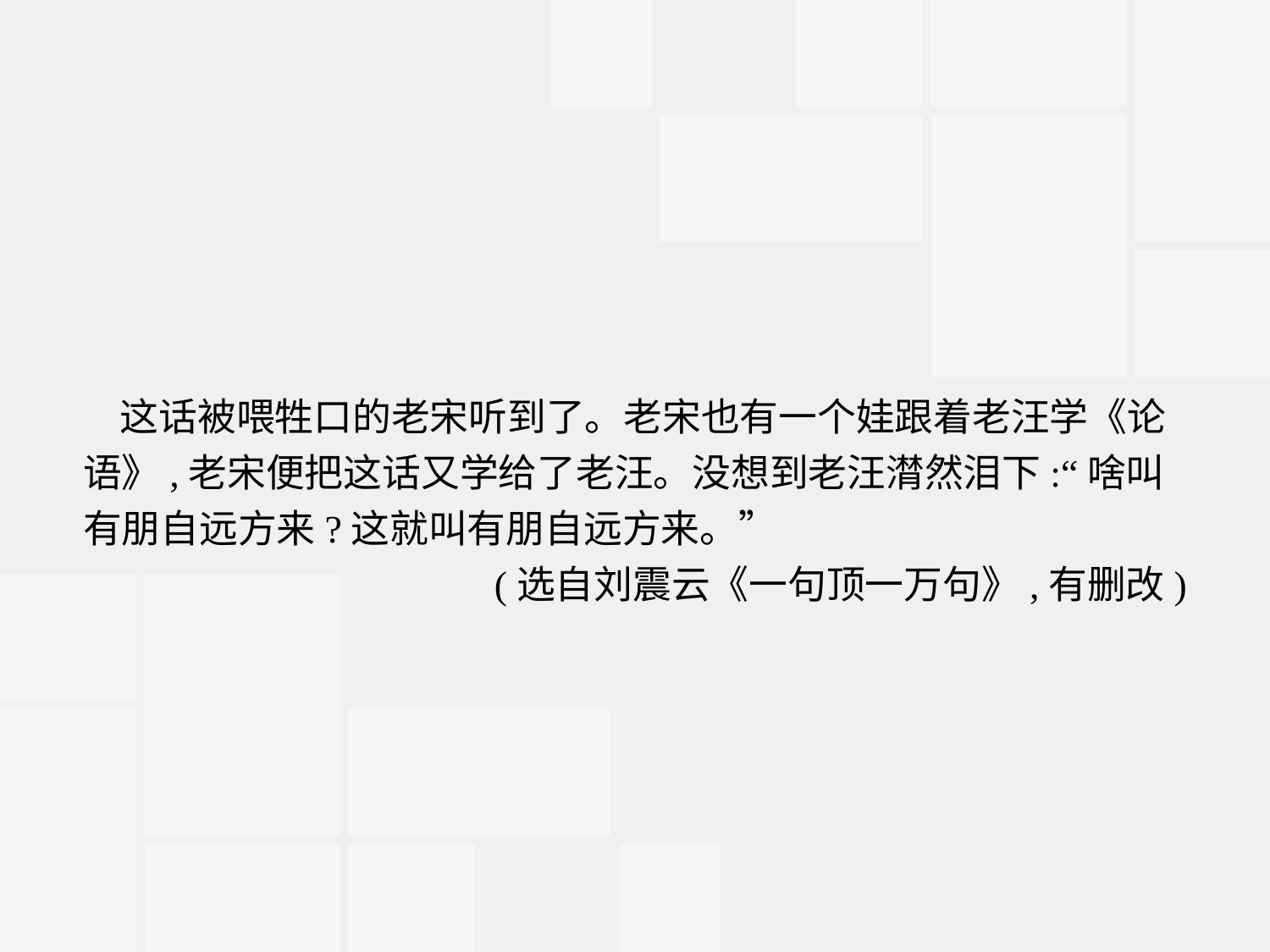

这话被喂牲口的老宋听到了。老宋也有一个娃跟着老汪学《论语》,老宋便把这话又学给了老汪。没想到老汪潸然泪下:“啥叫有朋自远方来?这就叫有朋自远方来。”
(选自刘震云《一句顶一万句》,有删改)